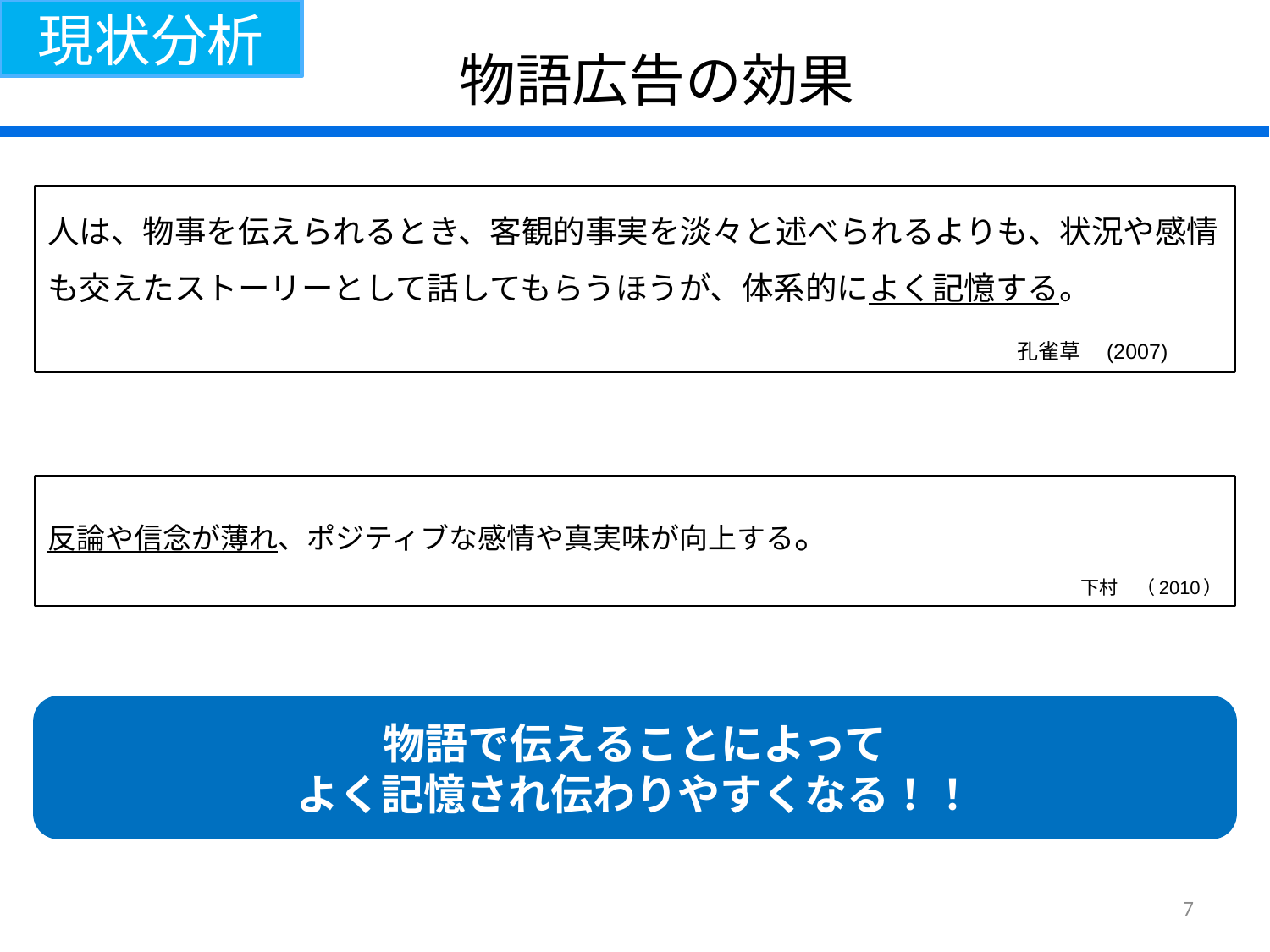

現状分析
物語広告の効果
人は、物事を伝えられるとき、客観的事実を淡々と述べられるよりも、状況や感情も交えたストーリーとして話してもらうほうが、体系的によく記憶する。
　　　　　　　　　　　　　　　　　　　　　孔雀草　(2007)
反論や信念が薄れ、ポジティブな感情や真実味が向上する。
　　　　下村　（2010）
物語で伝えることによって
よく記憶され伝わりやすくなる！！
7